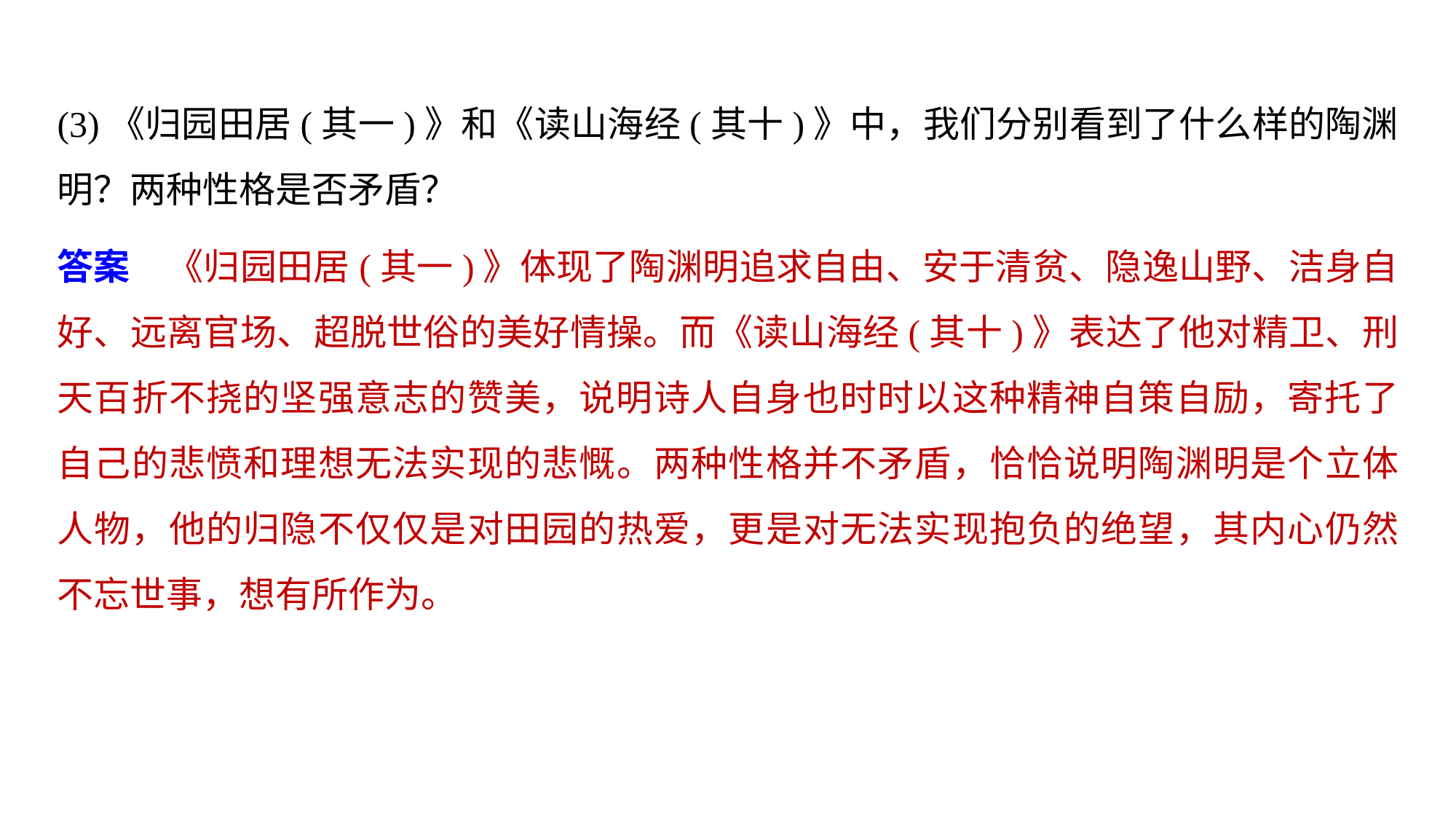

(3)《归园田居(其一)》和《读山海经(其十)》中，我们分别看到了什么样的陶渊明？两种性格是否矛盾？
答案　《归园田居(其一)》体现了陶渊明追求自由、安于清贫、隐逸山野、洁身自好、远离官场、超脱世俗的美好情操。而《读山海经(其十)》表达了他对精卫、刑天百折不挠的坚强意志的赞美，说明诗人自身也时时以这种精神自策自励，寄托了自己的悲愤和理想无法实现的悲慨。两种性格并不矛盾，恰恰说明陶渊明是个立体人物，他的归隐不仅仅是对田园的热爱，更是对无法实现抱负的绝望，其内心仍然不忘世事，想有所作为。